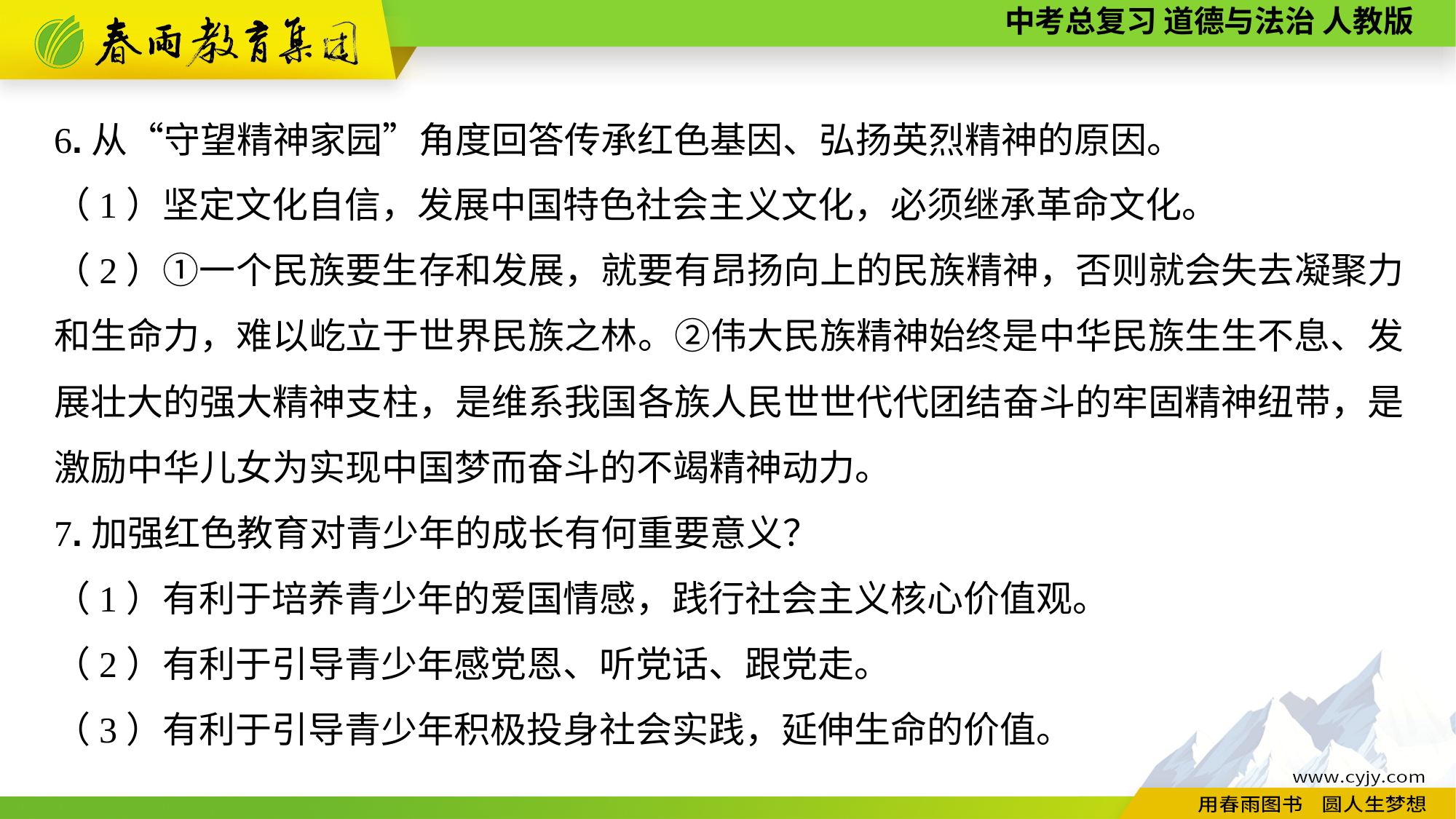

6.从“守望精神家园”角度回答传承红色基因、弘扬英烈精神的原因。
（1）坚定文化自信，发展中国特色社会主义文化，必须继承革命文化。
（2）①一个民族要生存和发展，就要有昂扬向上的民族精神，否则就会失去凝聚力和生命力，难以屹立于世界民族之林。②伟大民族精神始终是中华民族生生不息、发展壮大的强大精神支柱，是维系我国各族人民世世代代团结奋斗的牢固精神纽带，是激励中华儿女为实现中国梦而奋斗的不竭精神动力。
7.加强红色教育对青少年的成长有何重要意义？
（1）有利于培养青少年的爱国情感，践行社会主义核心价值观。
（2）有利于引导青少年感党恩、听党话、跟党走。
（3）有利于引导青少年积极投身社会实践，延伸生命的价值。